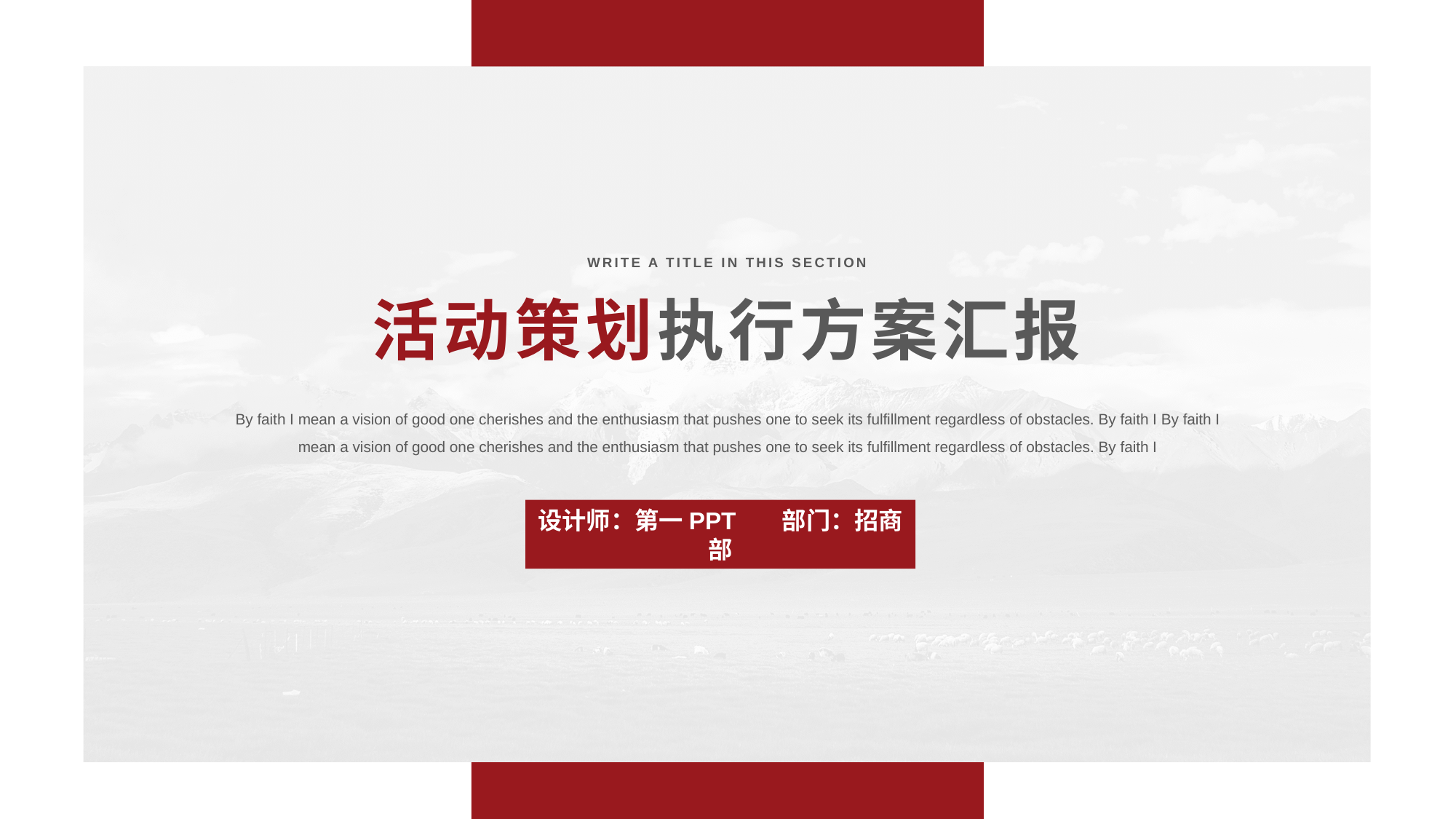

WRITE A TITLE IN THIS SECTION
活动策划执行方案汇报
By faith I mean a vision of good one cherishes and the enthusiasm that pushes one to seek its fulfillment regardless of obstacles. By faith I By faith I mean a vision of good one cherishes and the enthusiasm that pushes one to seek its fulfillment regardless of obstacles. By faith I

设计师：第一PPT      部门：招商部